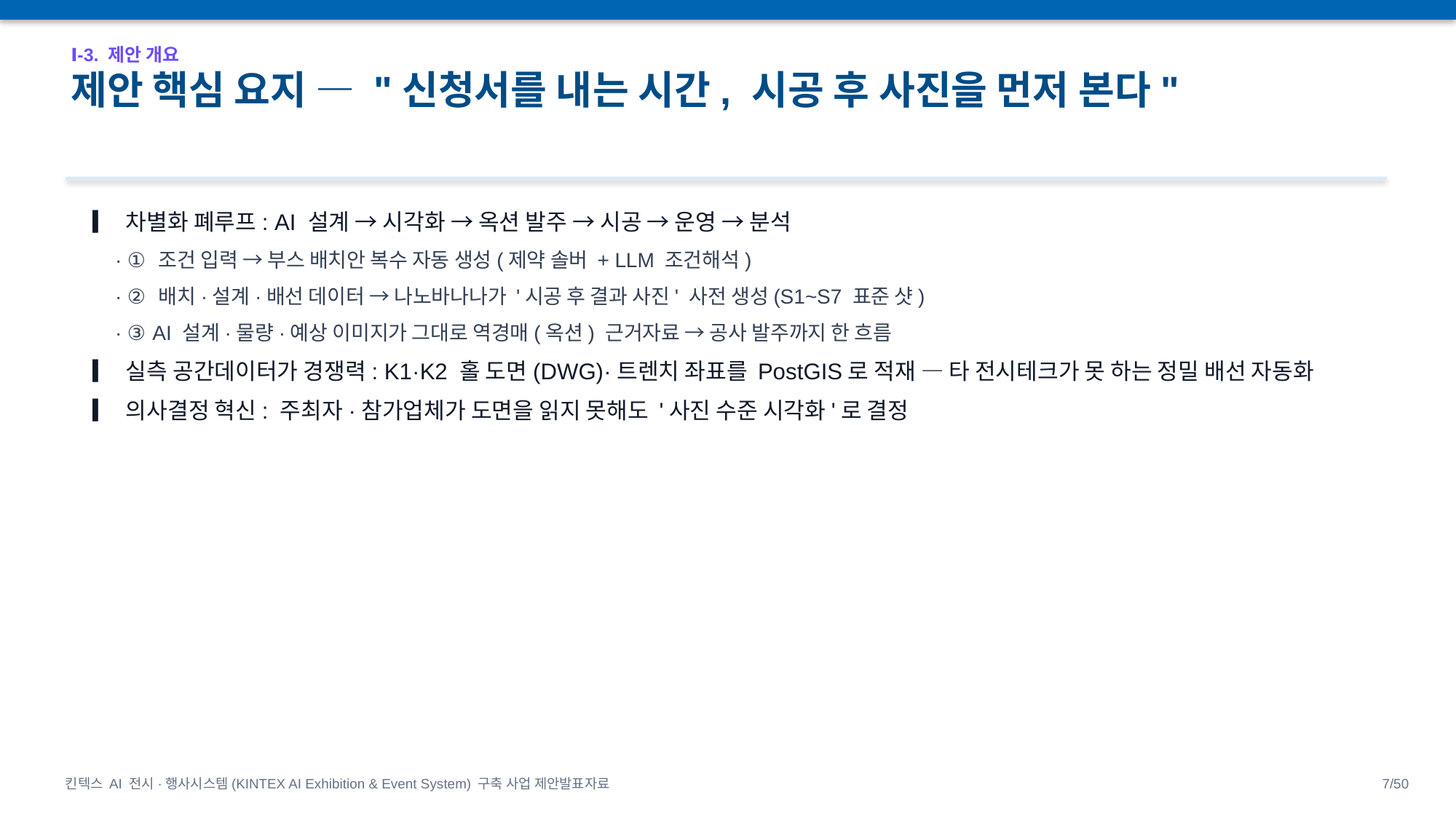

Ⅰ-3. 제안 개요
제안 핵심 요지 — "신청서를 내는 시간, 시공 후 사진을 먼저 본다"

▎ 차별화 폐루프: AI 설계 → 시각화 → 옥션 발주 → 시공 → 운영 → 분석
    · ① 조건 입력 → 부스 배치안 복수 자동 생성(제약 솔버 + LLM 조건해석)
    · ② 배치·설계·배선 데이터 → 나노바나나가 '시공 후 결과 사진' 사전 생성(S1~S7 표준 샷)
    · ③ AI 설계·물량·예상 이미지가 그대로 역경매(옥션) 근거자료 → 공사 발주까지 한 흐름
▎ 실측 공간데이터가 경쟁력: K1·K2 홀 도면(DWG)·트렌치 좌표를 PostGIS로 적재 — 타 전시테크가 못 하는 정밀 배선 자동화
▎ 의사결정 혁신: 주최자·참가업체가 도면을 읽지 못해도 '사진 수준 시각화'로 결정
킨텍스 AI 전시·행사시스템(KINTEX AI Exhibition & Event System) 구축 사업 제안발표자료
7/50